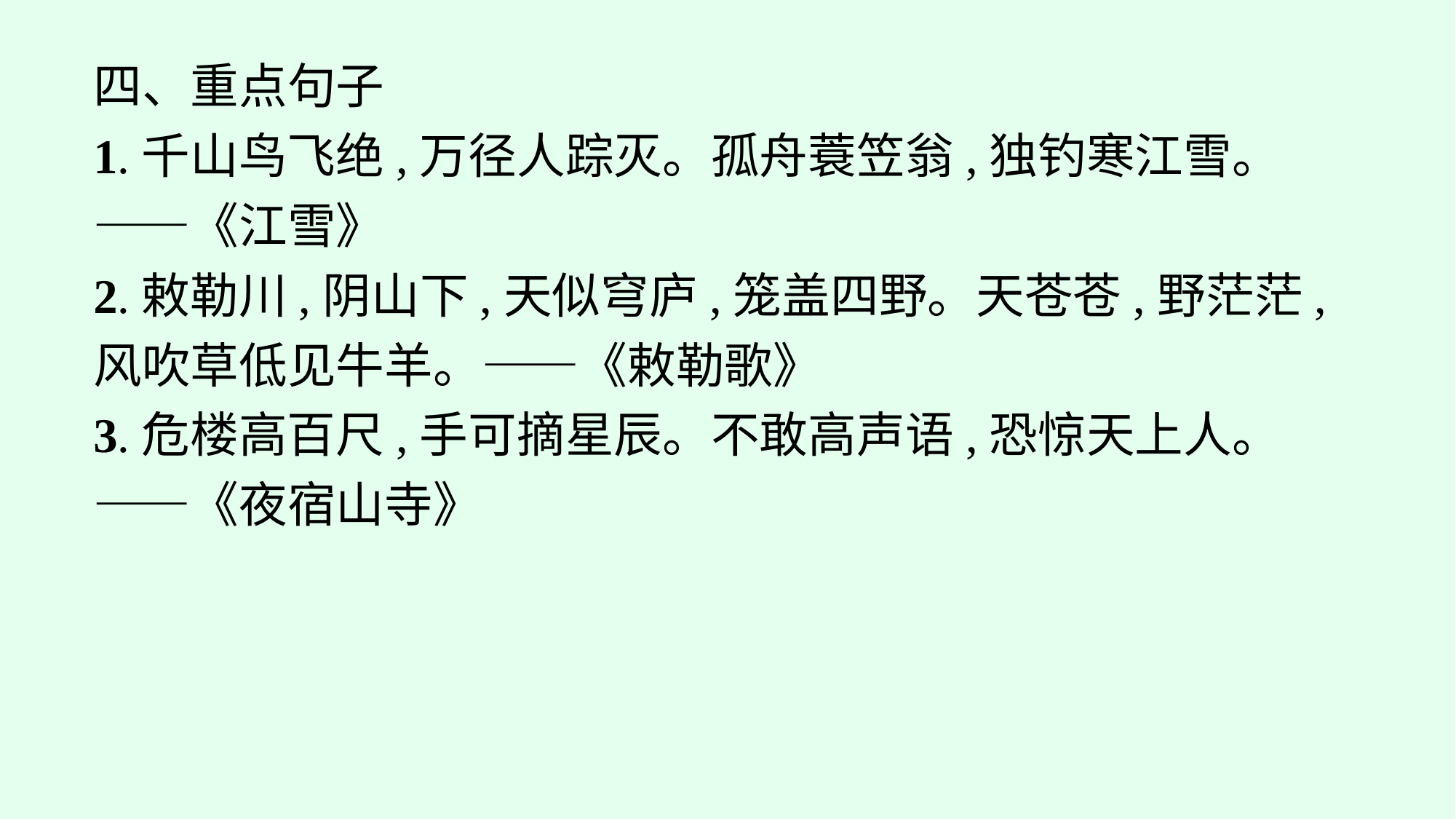

四、重点句子
1.千山鸟飞绝,万径人踪灭。孤舟蓑笠翁,独钓寒江雪。——《江雪》
2.敕勒川,阴山下,天似穹庐,笼盖四野。天苍苍,野茫茫,风吹草低见牛羊。——《敕勒歌》
3.危楼高百尺,手可摘星辰。不敢高声语,恐惊天上人。——《夜宿山寺》